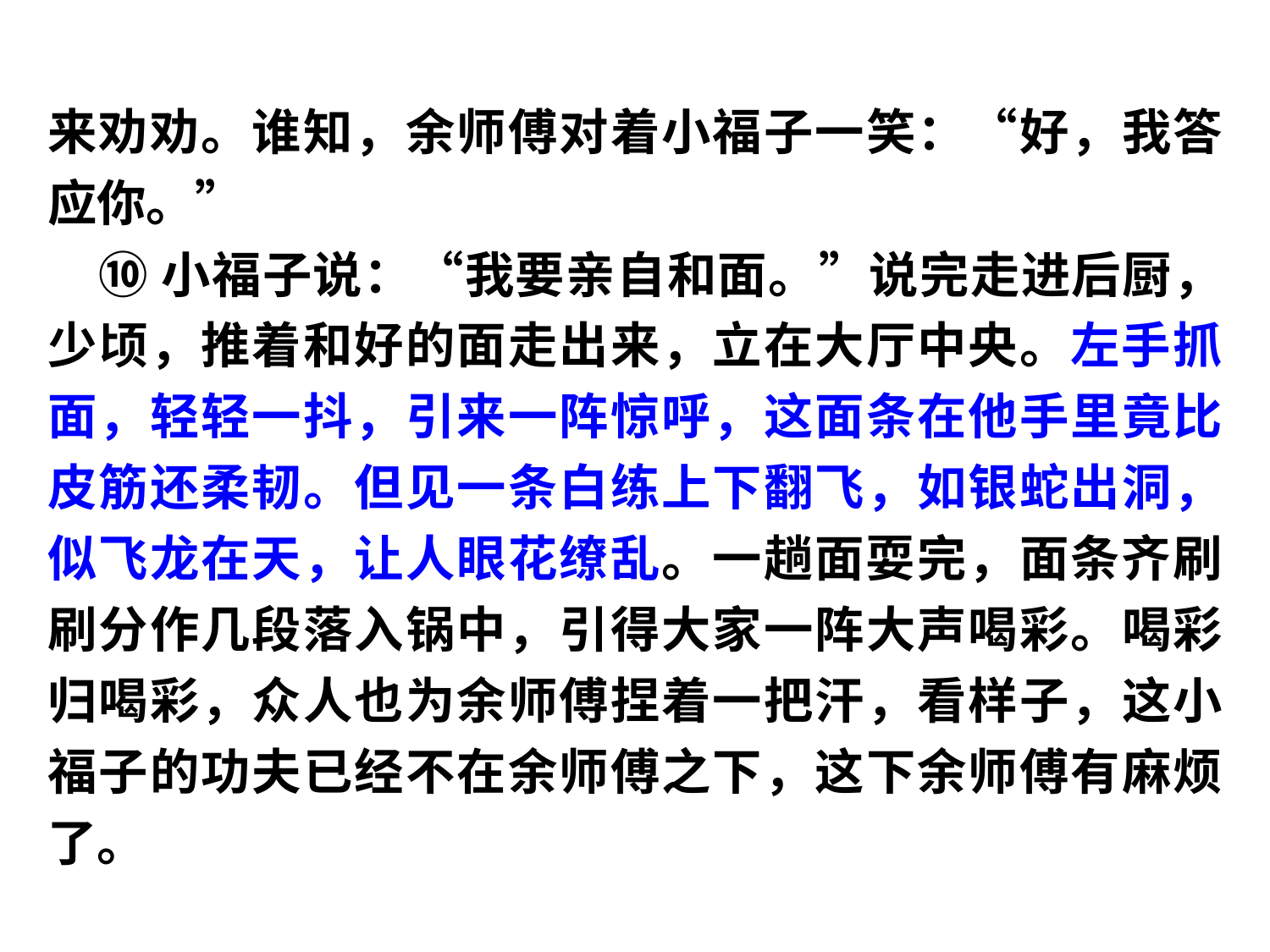

来劝劝。谁知，余师傅对着小福子一笑：“好，我答应你。”
    ⑩小福子说：“我要亲自和面。”说完走进后厨，少顷，推着和好的面走出来，立在大厅中央。左手抓面，轻轻一抖，引来一阵惊呼，这面条在他手里竟比皮筋还柔韧。但见一条白练上下翻飞，如银蛇出洞，似飞龙在天，让人眼花缭乱。一趟面耍完，面条齐刷刷分作几段落入锅中，引得大家一阵大声喝彩。喝彩归喝彩，众人也为余师傅捏着一把汗，看样子，这小福子的功夫已经不在余师傅之下，这下余师傅有麻烦了。